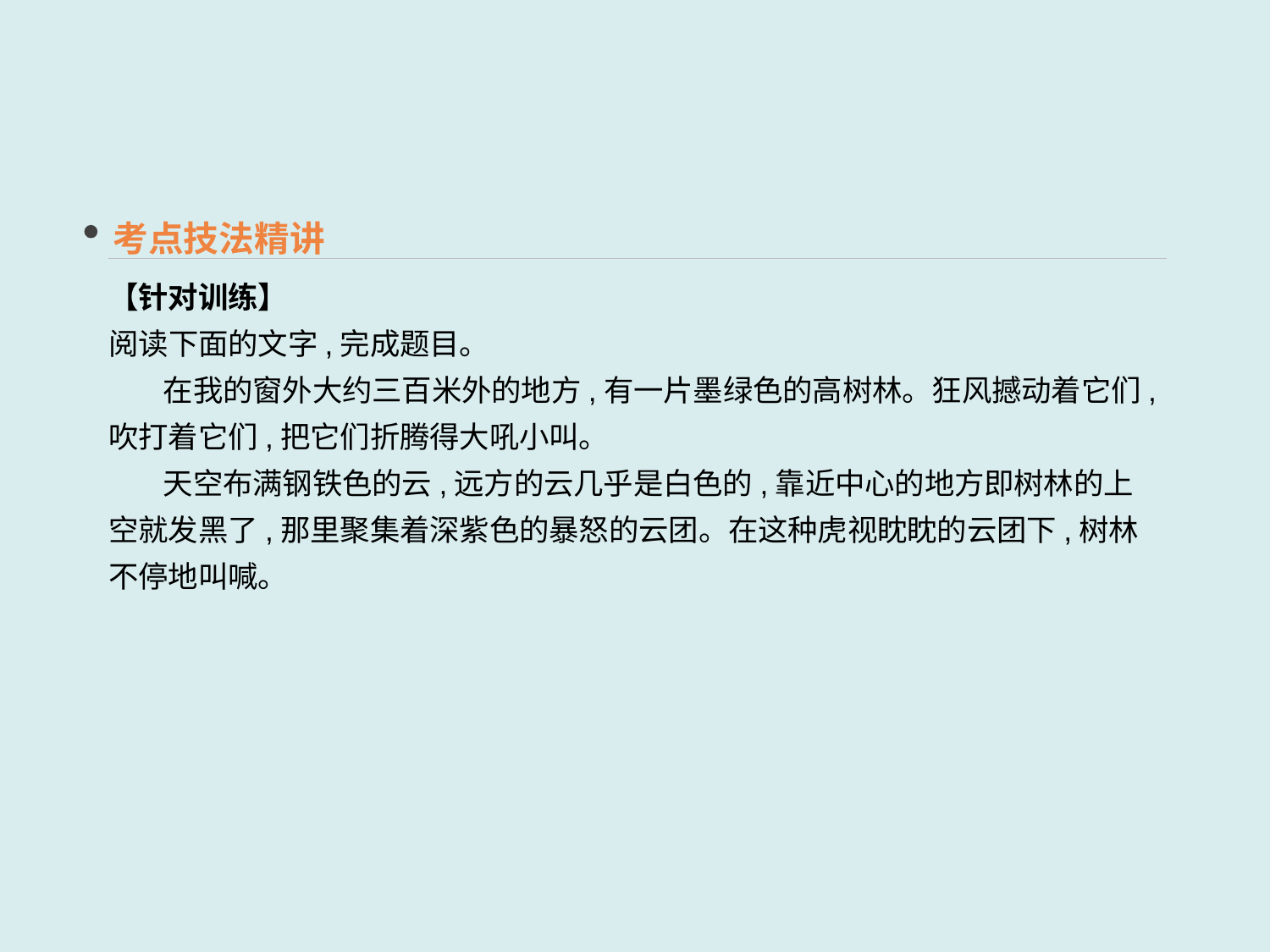

考点技法精讲

【针对训练】
阅读下面的文字,完成题目。
       在我的窗外大约三百米外的地方,有一片墨绿色的高树林。狂风撼动着它们,吹打着它们,把它们折腾得大吼小叫。
       天空布满钢铁色的云,远方的云几乎是白色的,靠近中心的地方即树林的上空就发黑了,那里聚集着深紫色的暴怒的云团。在这种虎视眈眈的云团下,树林不停地叫喊。